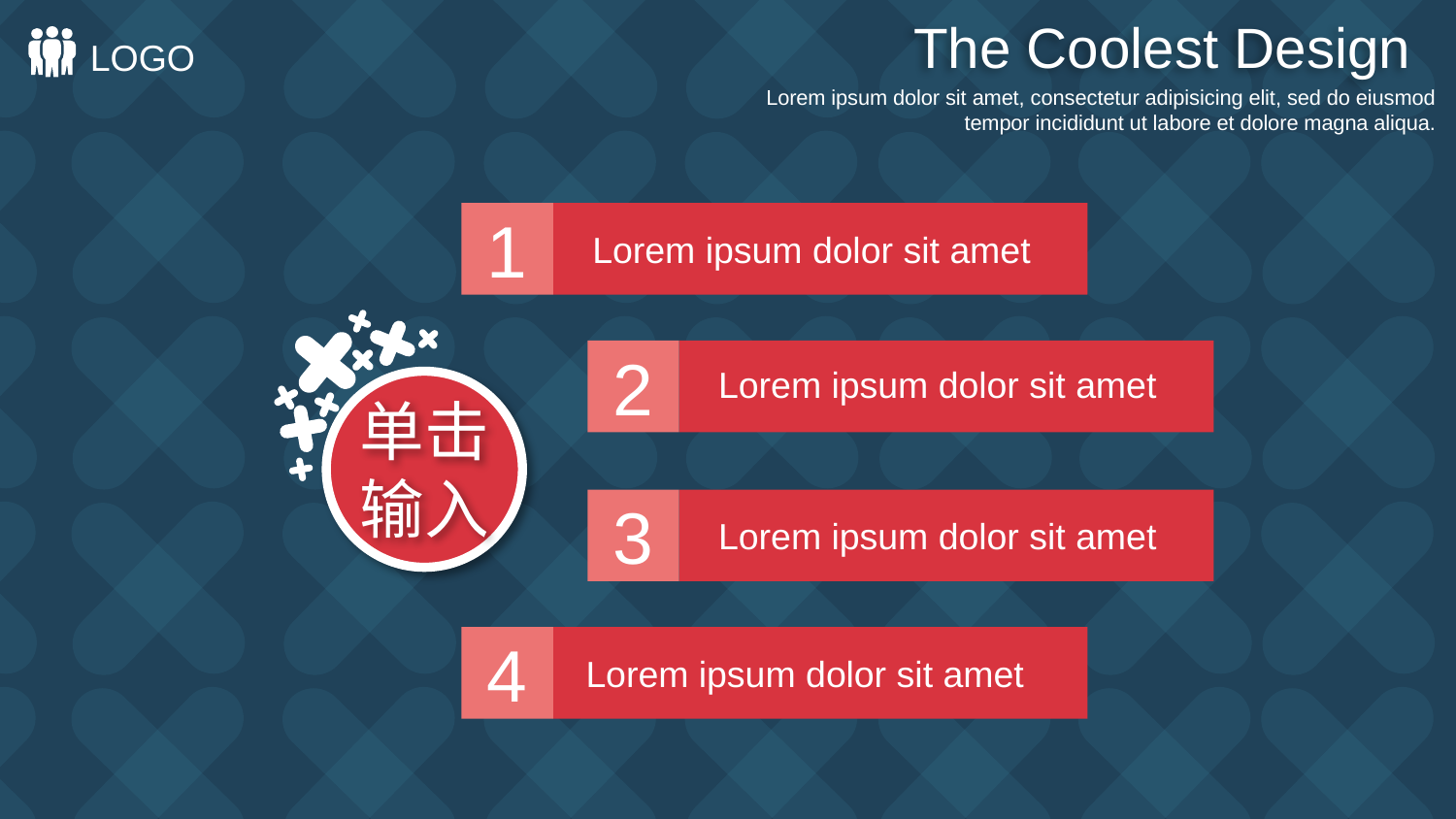

The Coolest Design

LOGO
Lorem ipsum dolor sit amet, consectetur adipisicing elit, sed do eiusmod tempor incididunt ut labore et dolore magna aliqua.
1

Lorem ipsum dolor sit amet

2

Lorem ipsum dolor sit amet

单击
输入
3

Lorem ipsum dolor sit amet
4

Lorem ipsum dolor sit amet